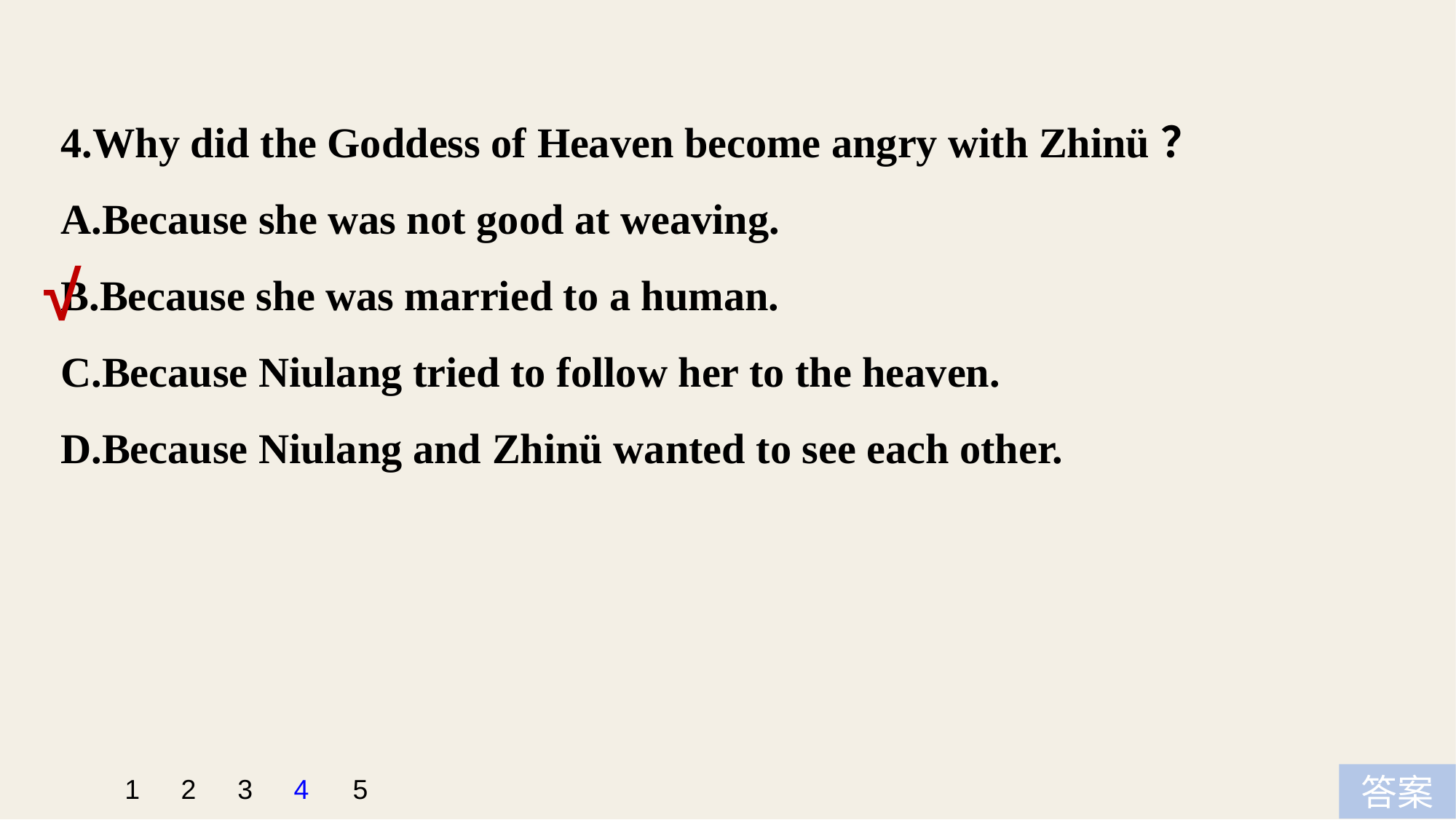

4.Why did the Goddess of Heaven become angry with Zhinü？
A.Because she was not good at weaving.
B.Because she was married to a human.
C.Because Niulang tried to follow her to the heaven.
D.Because Niulang and Zhinü wanted to see each other.
√
5
1
2
3
4
答案